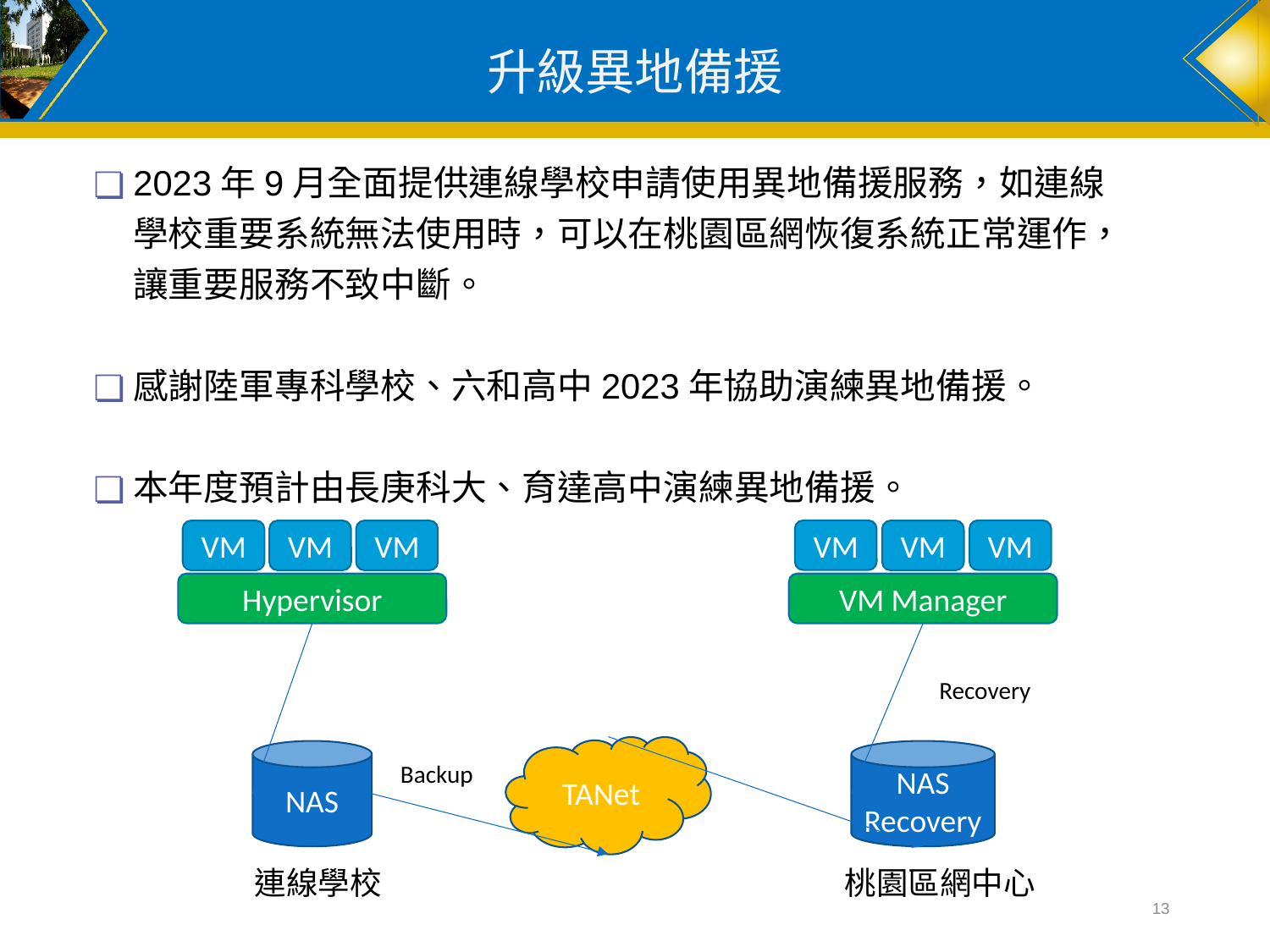

# 升級異地備援
2023年9月全面提供連線學校申請使用異地備援服務，如連線學校重要系統無法使用時，可以在桃園區網恢復系統正常運作，讓重要服務不致中斷。

感謝陸軍專科學校、六和高中2023年協助演練異地備援。

本年度預計由長庚科大、育達高中演練異地備援。
VM
VM
VM
VM
VM
VM
Hypervisor
VM Manager
Recovery
TANet
NAS
Recovery
NAS
Backup
連線學校
桃園區網中心
13